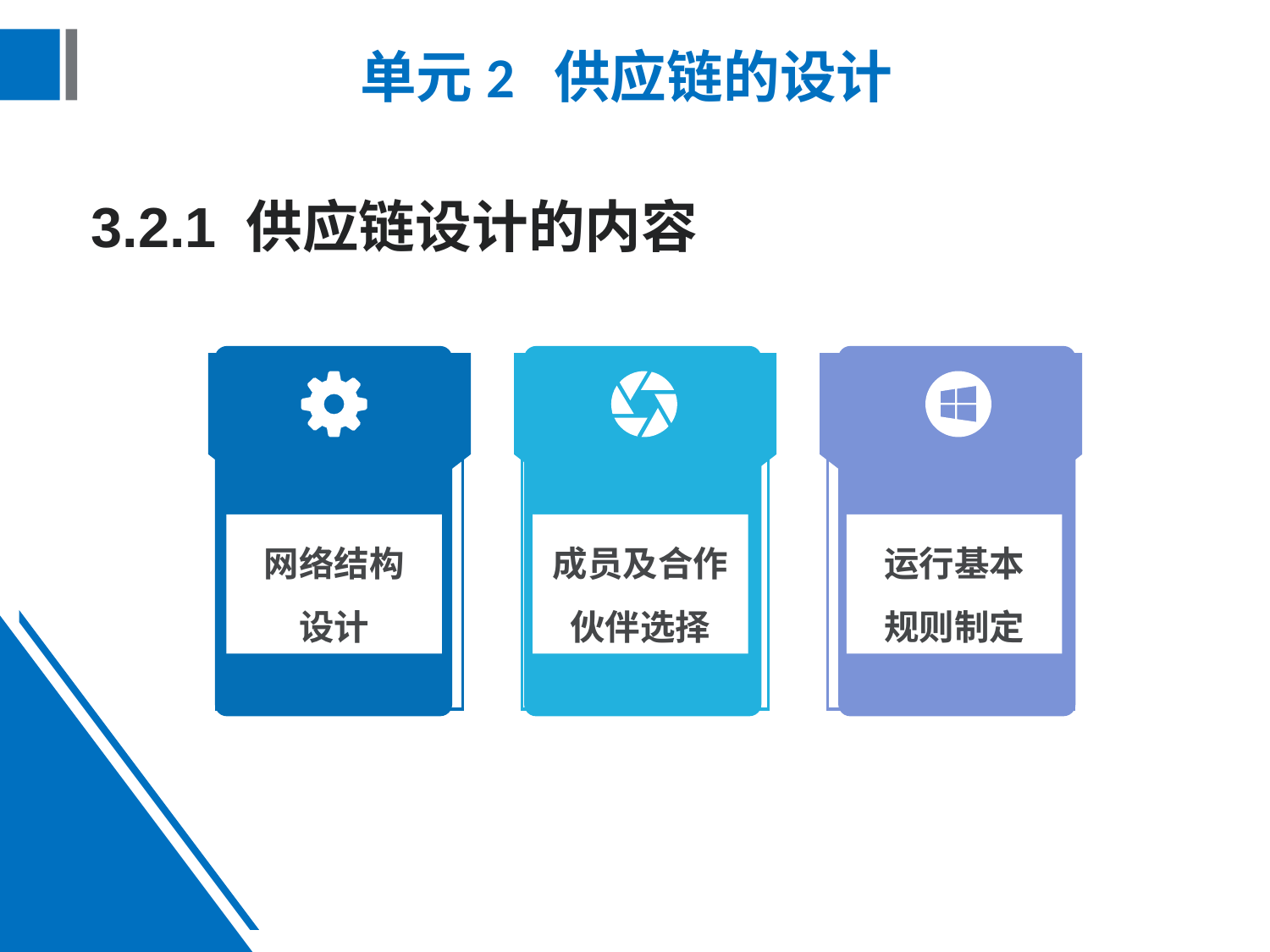

# 单元2  供应链的设计
3.2.1 供应链设计的内容

网络结构
设计
标题文本预设
标题文本预设
标题文本预设
此部分内容作为文字排版占位显示 （建议使用主题字体）
此部分内容作为文字排版占位显示 （建议使用主题字体）
此部分内容作为文字排版占位显示 （建议使用主题字体）

成员及合作
伙伴选择
运行基本
规则制定